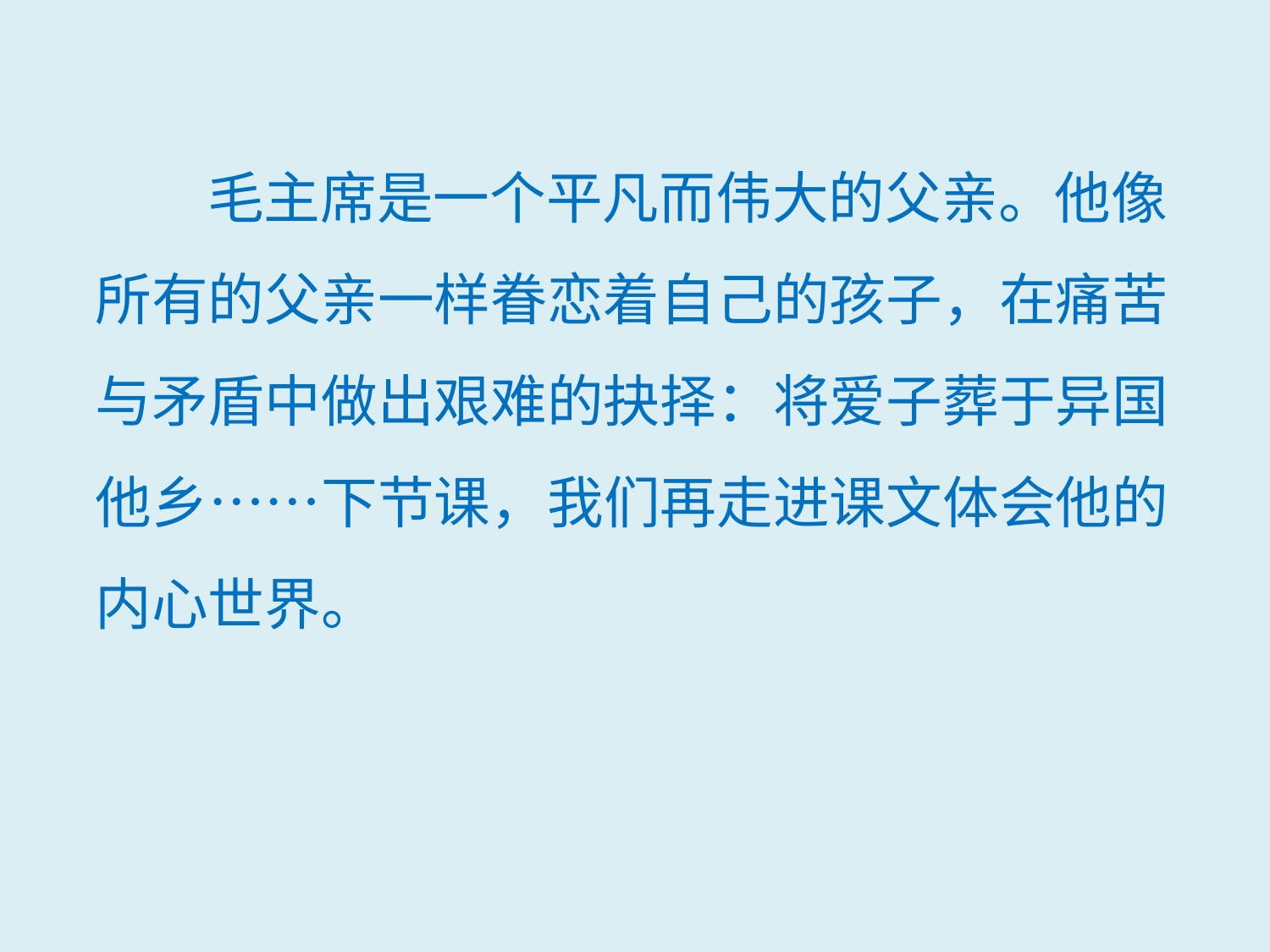

毛主席是一个平凡而伟大的父亲。他像所有的父亲一样眷恋着自己的孩子，在痛苦与矛盾中做出艰难的抉择：将爱子葬于异国他乡……下节课，我们再走进课文体会他的内心世界。